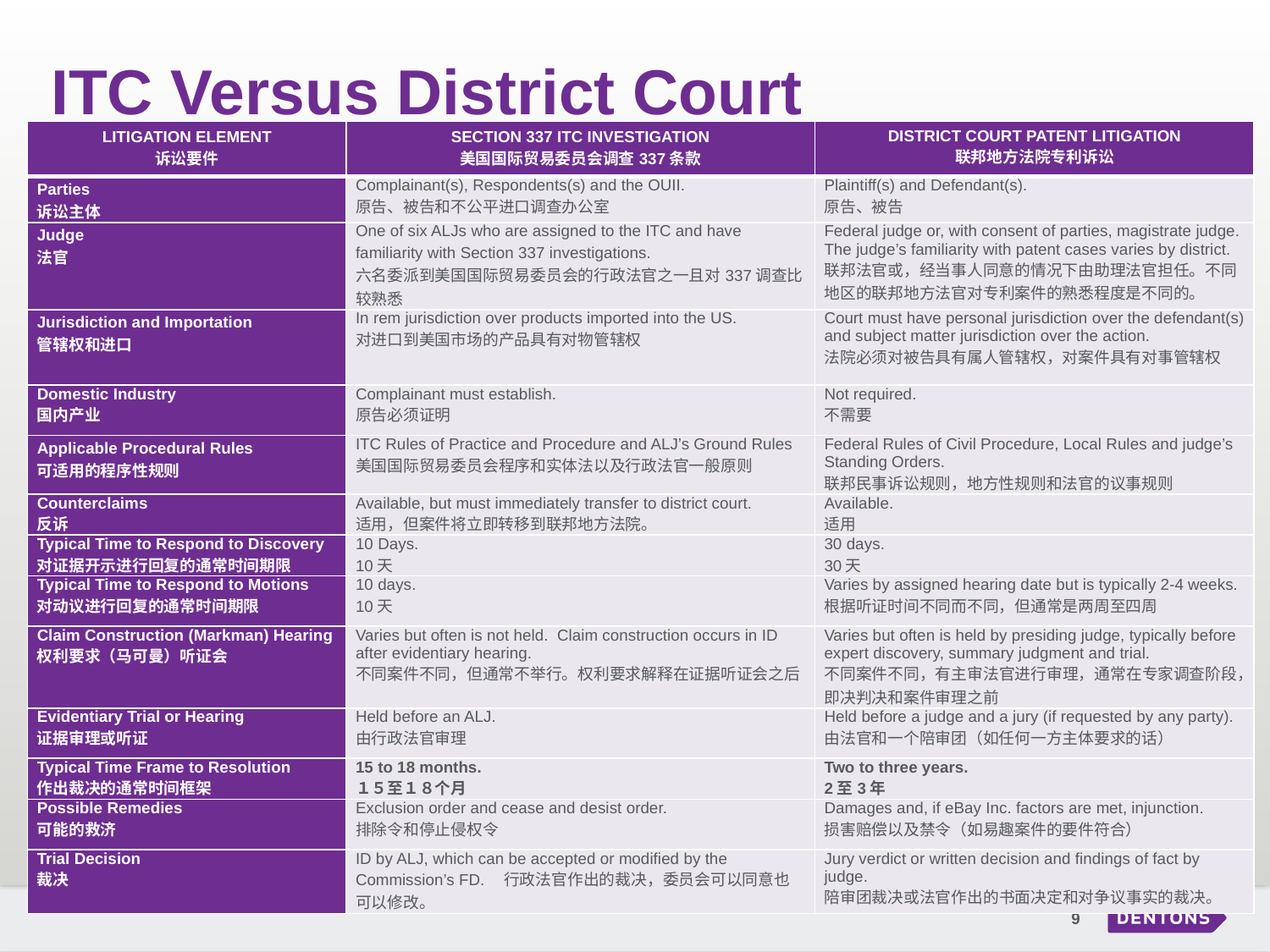

# ITC Versus District Court
| LITIGATION ELEMENT 诉讼要件 | SECTION 337 ITC INVESTIGATION 美国国际贸易委员会调查337条款 | DISTRICT COURT PATENT LITIGATION 联邦地方法院专利诉讼 |
| --- | --- | --- |
| Parties　 诉讼主体 | Complainant(s), Respondents(s) and the OUII. 原告、被告和不公平进口调查办公室 | Plaintiff(s) and Defendant(s). 原告、被告 |
| Judge　 法官 | One of six ALJs who are assigned to the ITC and have familiarity with Section 337 investigations.　 六名委派到美国国际贸易委员会的行政法官之一且对337调查比较熟悉 | Federal judge or, with consent of parties, magistrate judge. The judge’s familiarity with patent cases varies by district. 联邦法官或，经当事人同意的情况下由助理法官担任。不同地区的联邦地方法官对专利案件的熟悉程度是不同的。 |
| Jurisdiction and Importation　 管辖权和进口 | In rem jurisdiction over products imported into the US. 对进口到美国市场的产品具有对物管辖权 | Court must have personal jurisdiction over the defendant(s) and subject matter jurisdiction over the action. 法院必须对被告具有属人管辖权，对案件具有对事管辖权 |
| Domestic Industry 国内产业 | Complainant must establish. 原告必须证明 | Not required. 不需要 |
| Applicable Procedural Rules　 可适用的程序性规则 | ITC Rules of Practice and Procedure and ALJ’s Ground Rules 美国国际贸易委员会程序和实体法以及行政法官一般原则 | Federal Rules of Civil Procedure, Local Rules and judge’s Standing Orders. 联邦民事诉讼规则，地方性规则和法官的议事规则 |
| Counterclaims 反诉 | Available, but must immediately transfer to district court. 适用，但案件将立即转移到联邦地方法院。 | Available. 适用 |
| Typical Time to Respond to Discovery 对证据开示进行回复的通常时间期限 | 10 Days. 10天 | 30 days. 30天 |
| Typical Time to Respond to Motions 对动议进行回复的通常时间期限 | 10 days. 10天 | Varies by assigned hearing date but is typically 2-4 weeks. 根据听证时间不同而不同，但通常是两周至四周 |
| Claim Construction (Markman) Hearing 权利要求（马可曼）听证会 | Varies but often is not held. Claim construction occurs in ID after evidentiary hearing. 不同案件不同，但通常不举行。权利要求解释在证据听证会之后 | Varies but often is held by presiding judge, typically before expert discovery, summary judgment and trial. 不同案件不同，有主审法官进行审理，通常在专家调查阶段，即决判决和案件审理之前 |
| Evidentiary Trial or Hearing 证据审理或听证 | Held before an ALJ. 由行政法官审理 | Held before a judge and a jury (if requested by any party). 由法官和一个陪审团（如任何一方主体要求的话） |
| Typical Time Frame to Resolution 作出裁决的通常时间框架 | 15 to 18 months. １５至１８个月 | Two to three years. 2至3年 |
| Possible Remedies 可能的救济 | Exclusion order and cease and desist order. 排除令和停止侵权令 | Damages and, if eBay Inc. factors are met, injunction. 损害赔偿以及禁令（如易趣案件的要件符合） |
| Trial Decision 裁决 | ID by ALJ, which can be accepted or modified by the Commission’s FD.　行政法官作出的裁决，委员会可以同意也可以修改。 | Jury verdict or written decision and findings of fact by judge. 陪审团裁决或法官作出的书面决定和对争议事实的裁决。 |
9